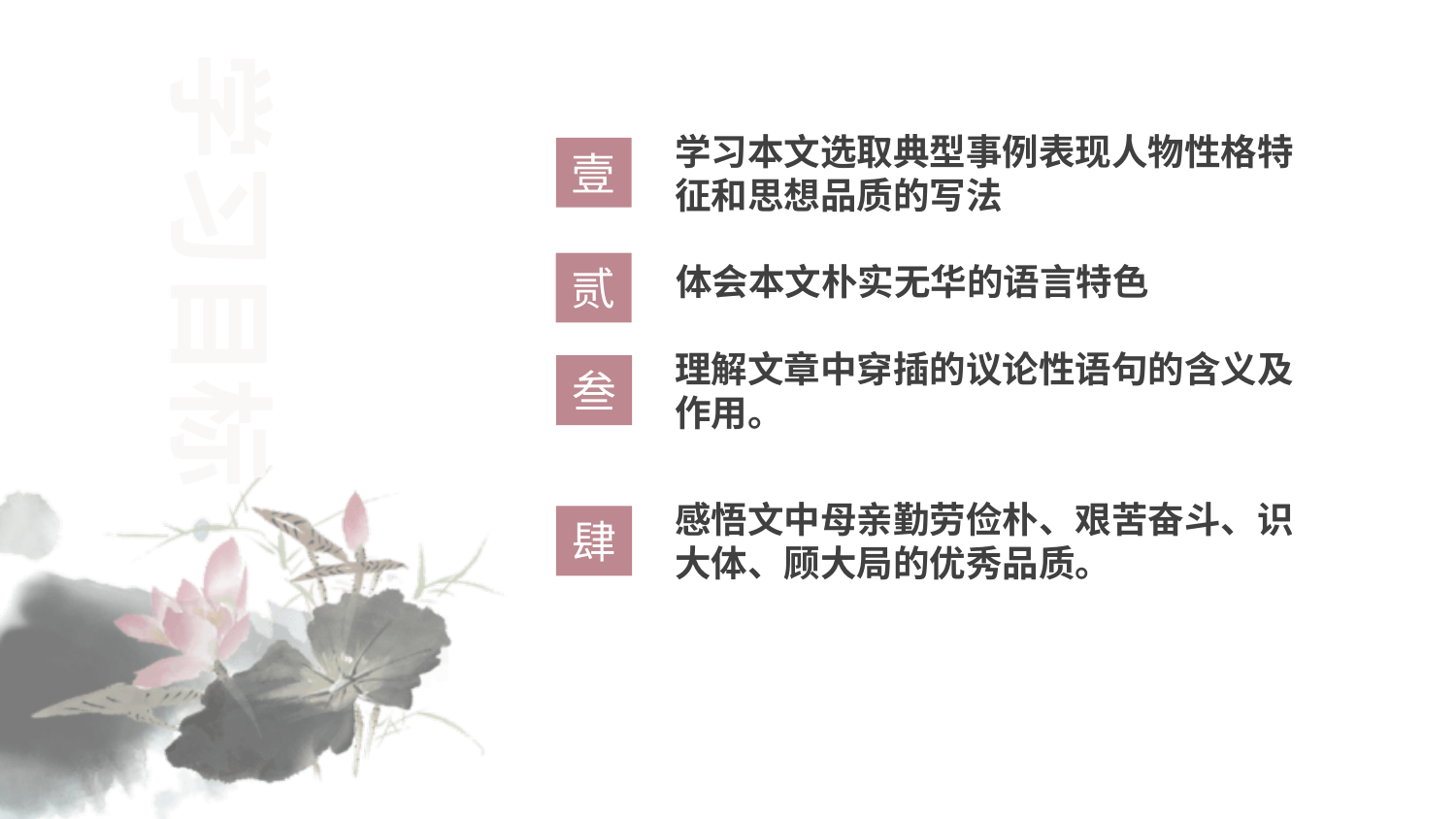

https://www.ypppt.com/
学习目标
学习本文选取典型事例表现人物性格特征和思想品质的写法
壹
体会本文朴实无华的语言特色
贰
理解文章中穿插的议论性语句的含义及作用。
叁
感悟文中母亲勤劳俭朴、艰苦奋斗、识大体、顾大局的优秀品质。
肆